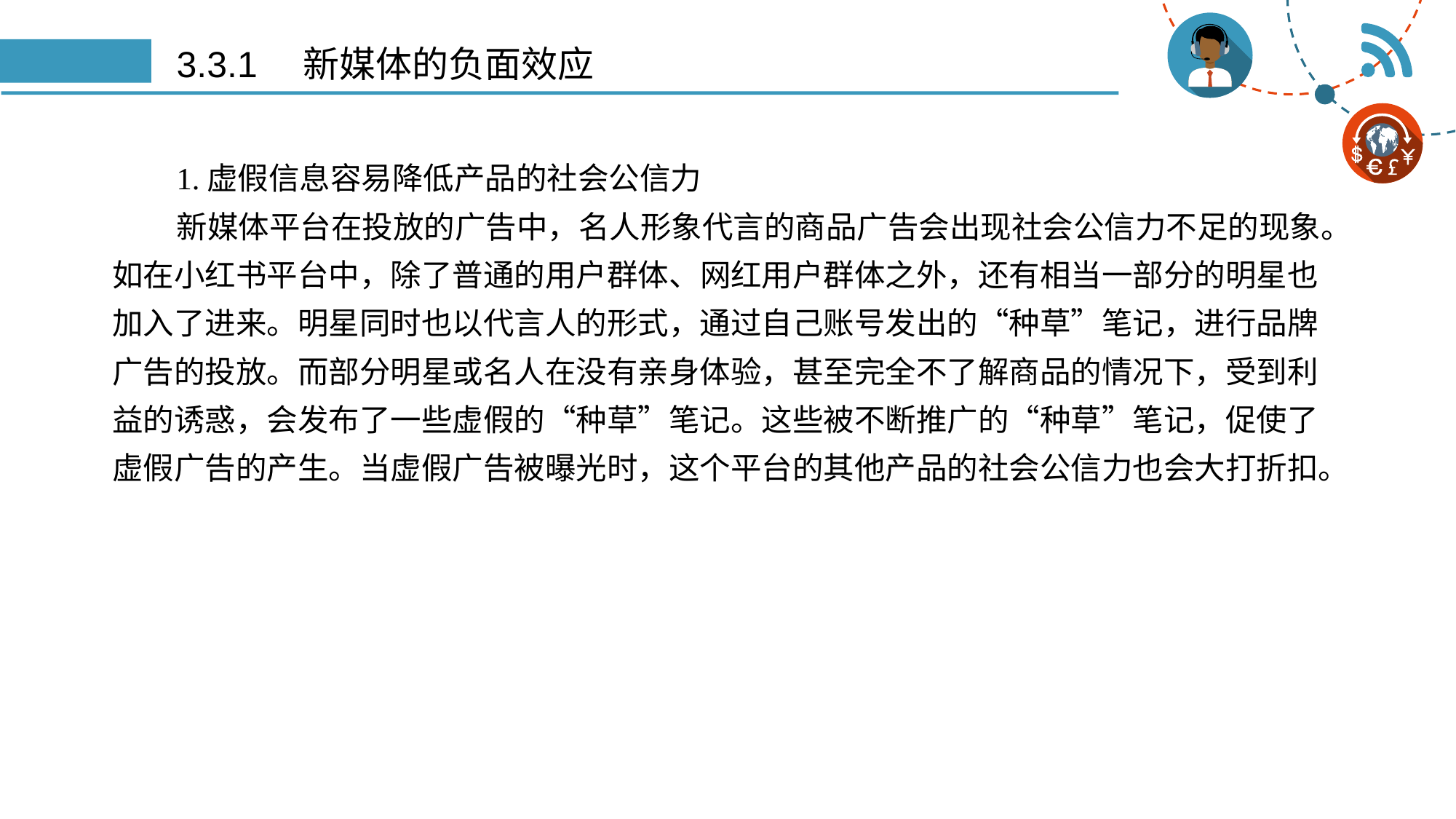

# 3.3.1　新媒体的负面效应
1.虚假信息容易降低产品的社会公信力
新媒体平台在投放的广告中，名人形象代言的商品广告会出现社会公信力不足的现象。如在小红书平台中，除了普通的用户群体、网红用户群体之外，还有相当一部分的明星也加入了进来。明星同时也以代言人的形式，通过自己账号发出的“种草”笔记，进行品牌广告的投放。而部分明星或名人在没有亲身体验，甚至完全不了解商品的情况下，受到利益的诱惑，会发布了一些虚假的“种草”笔记。这些被不断推广的“种草”笔记，促使了虚假广告的产生。当虚假广告被曝光时，这个平台的其他产品的社会公信力也会大打折扣。